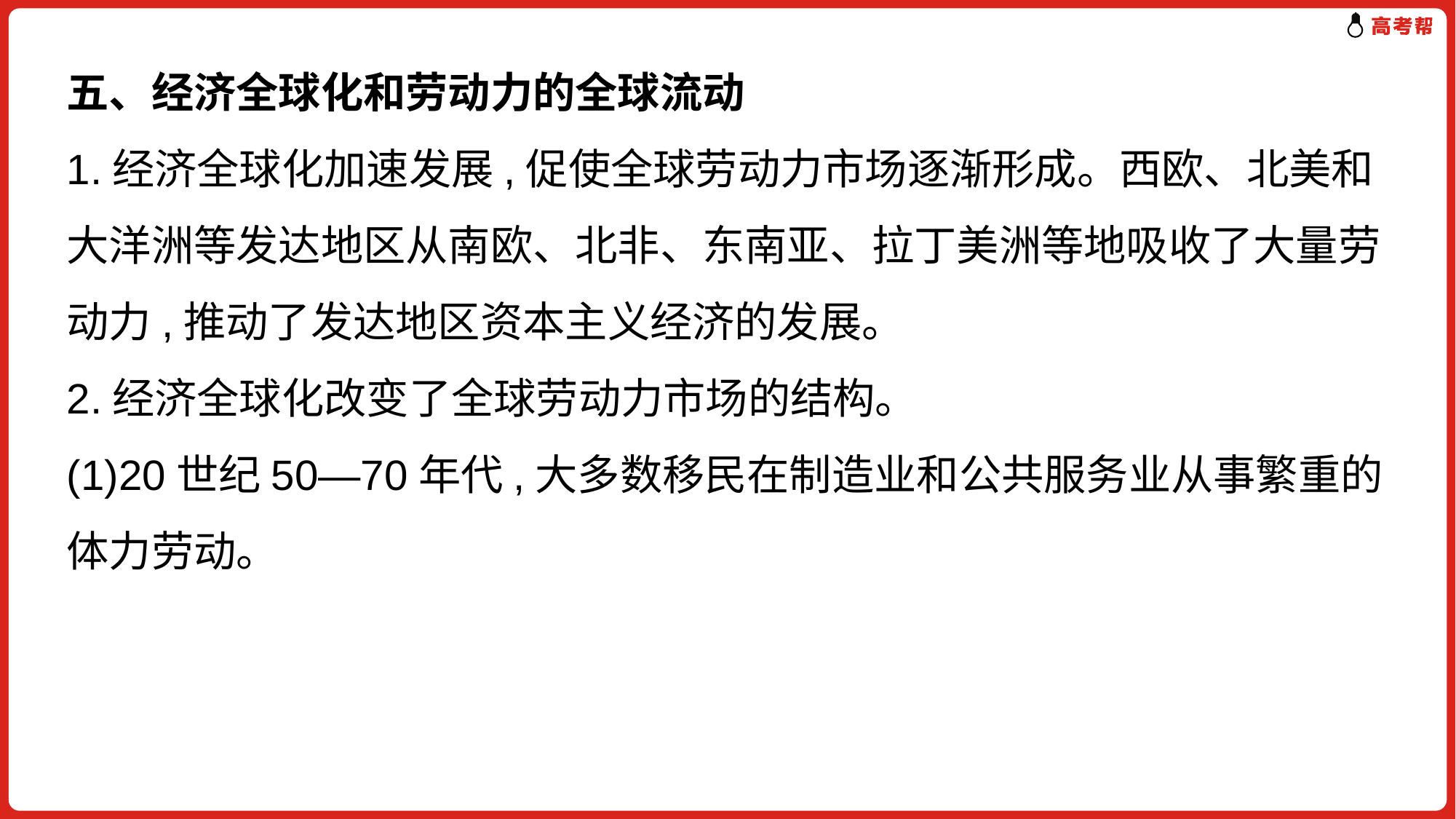

五、经济全球化和劳动力的全球流动
1.经济全球化加速发展,促使全球劳动力市场逐渐形成。西欧、北美和大洋洲等发达地区从南欧、北非、东南亚、拉丁美洲等地吸收了大量劳动力,推动了发达地区资本主义经济的发展。
2.经济全球化改变了全球劳动力市场的结构。
(1)20世纪50—70年代,大多数移民在制造业和公共服务业从事繁重的体力劳动。